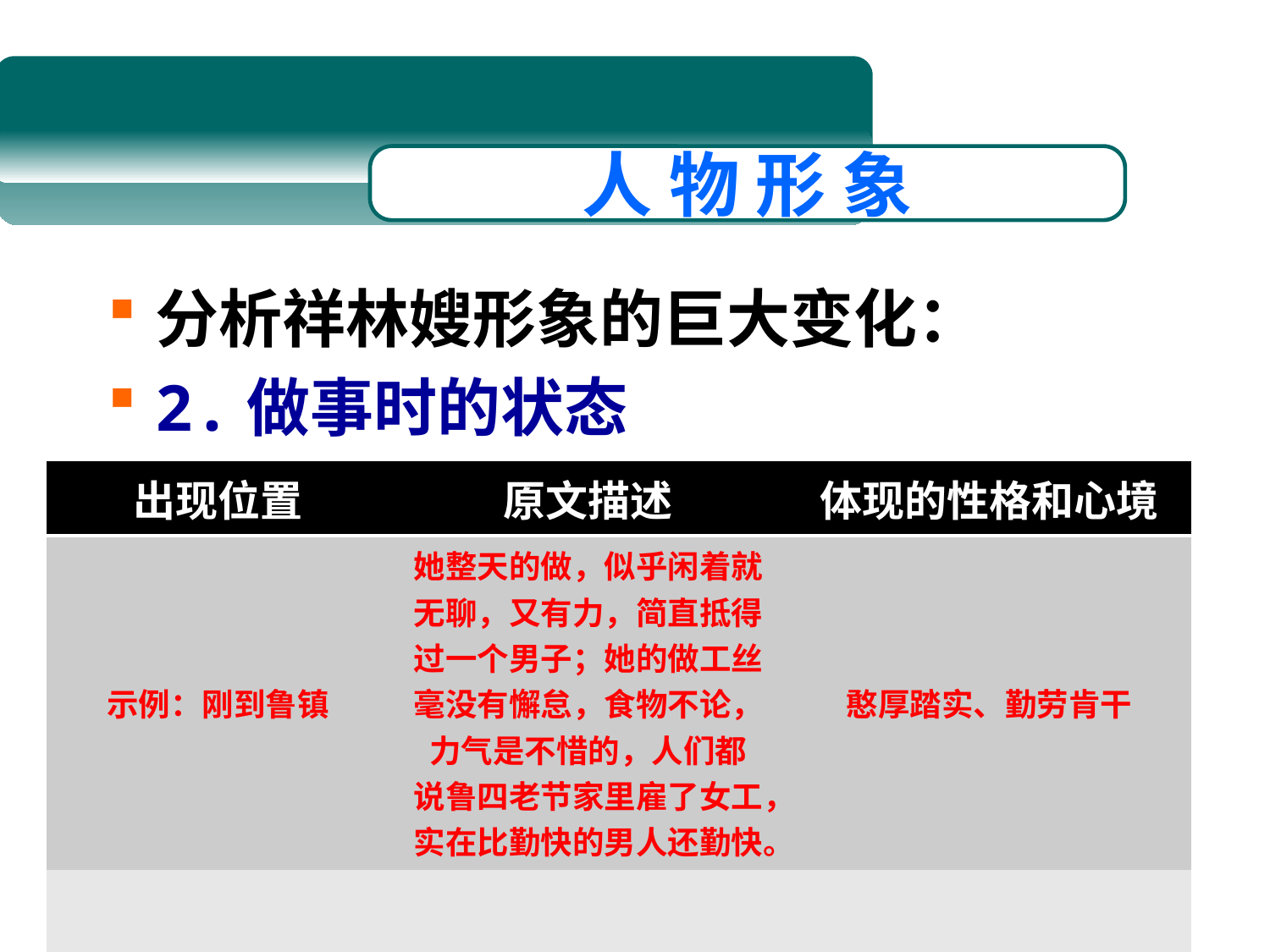

人 物 形 象
分析祥林嫂形象的巨大变化：
2.做事时的状态
| 出现位置 | 原文描述 | 体现的性格和心境 |
| --- | --- | --- |
| 示例：刚到鲁镇 | 她整天的做，似乎闲着就无聊，又有力，简直抵得过一个男子；她的做工丝毫没有懈怠，食物不论，力气是不惜的，人们都 说鲁四老节家里雇了女工，实在比勤快的男人还勤快。 | 憨厚踏实、勤劳肯干 |
|  |  |  |